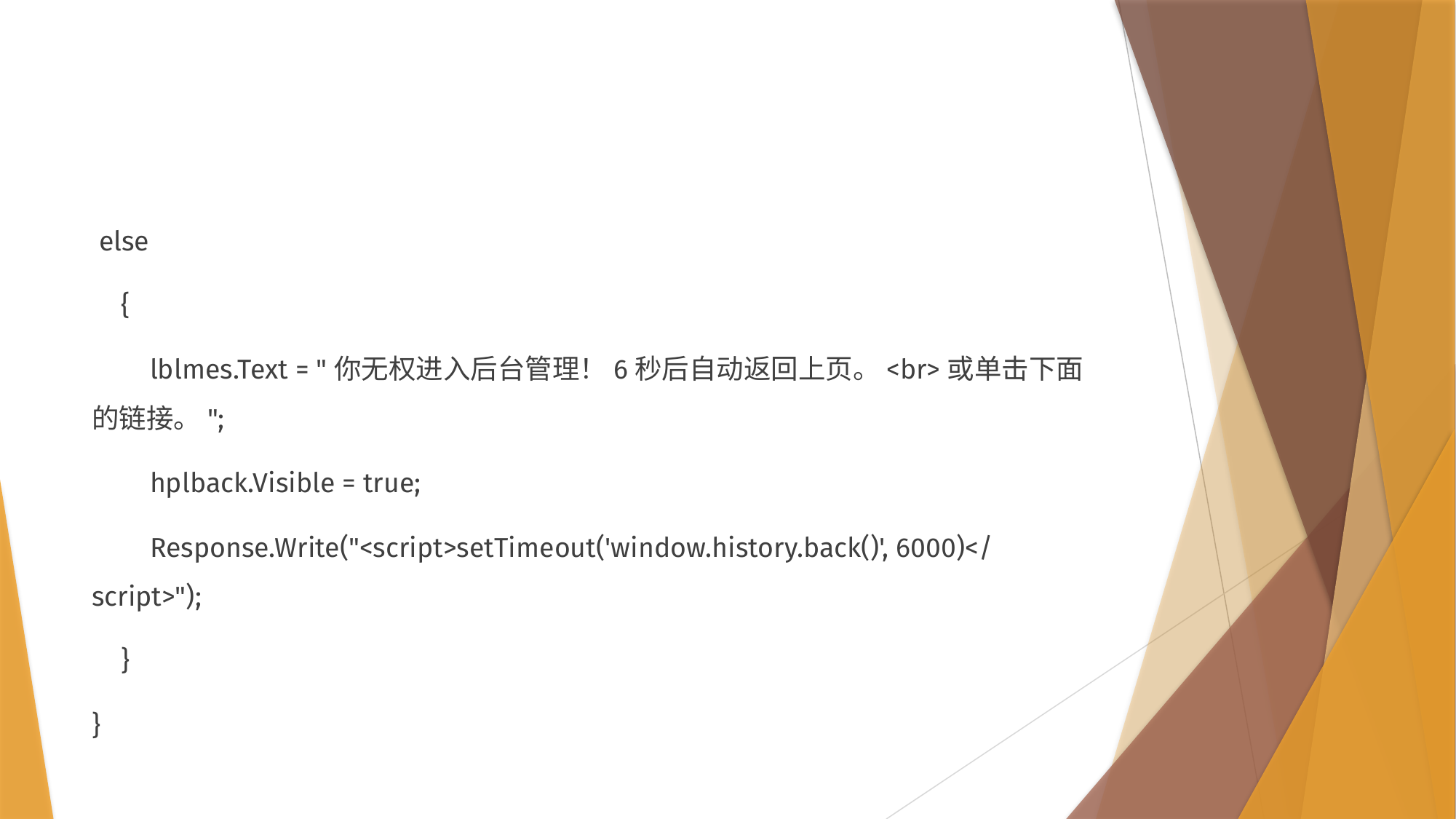

#
 else
    {
        lblmes.Text = "你无权进入后台管理！6秒后自动返回上页。<br>或单击下面的链接。";
        hplback.Visible = true;
        Response.Write("<script>setTimeout('window.history.back()', 6000)</script>");
    }
}